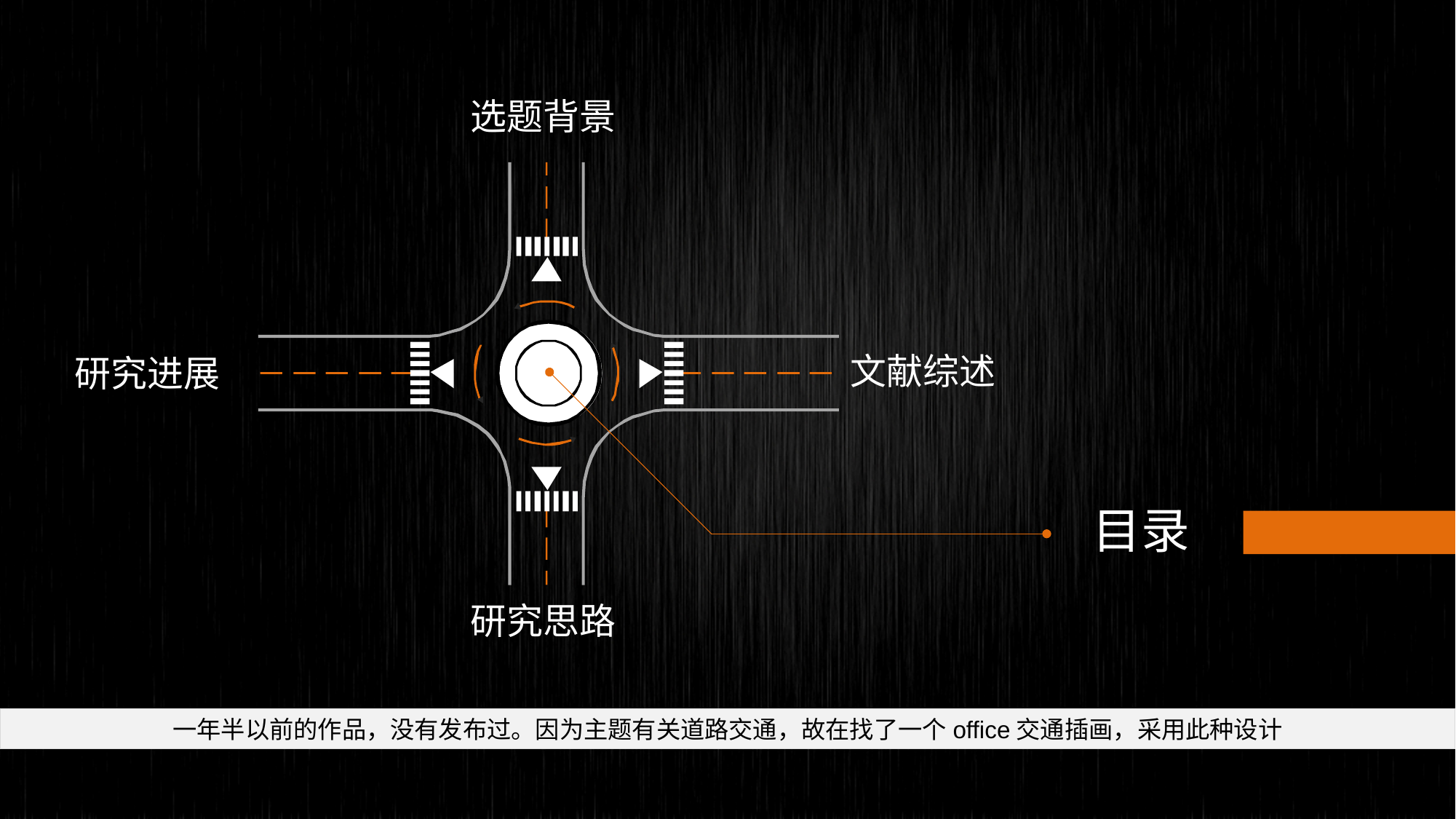

选题背景

文献综述
研究进展

目录

研究思路
一年半以前的作品，没有发布过。因为主题有关道路交通，故在找了一个office交通插画，采用此种设计